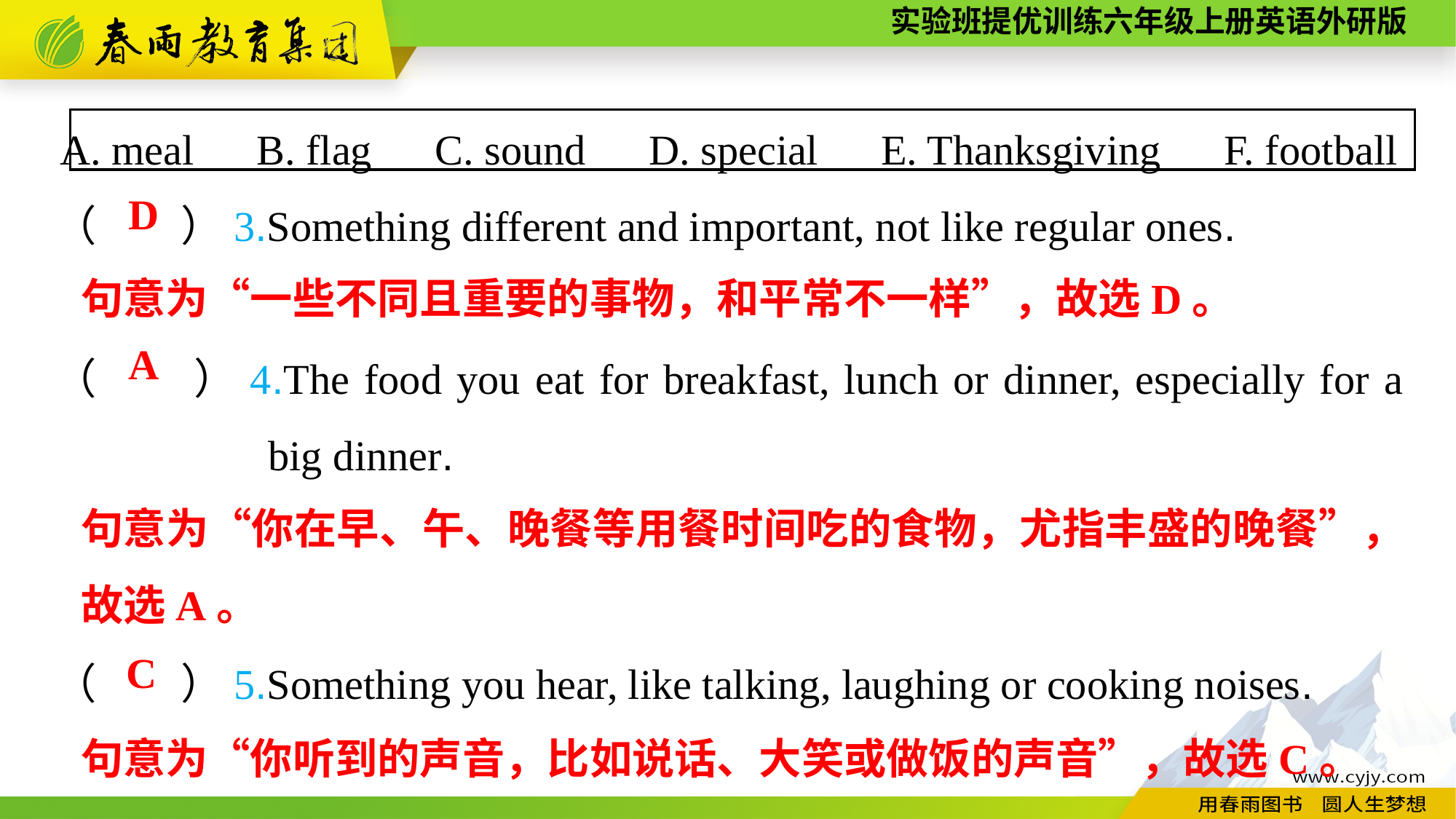

A. meal　B. flag　C. sound　D. special　E. Thanksgiving　F. football
（　　）3.Something different and important, not like regular ones.

（　　）4.The food you eat for breakfast, lunch or dinner, especially for a big dinner.

（　　）5.Something you hear, like talking, laughing or cooking noises.

D
句意为“一些不同且重要的事物，和平常不一样”，故选D。
A
句意为“你在早、午、晚餐等用餐时间吃的食物，尤指丰盛的晚餐”，故选A。
C
句意为“你听到的声音，比如说话、大笑或做饭的声音”，故选C。